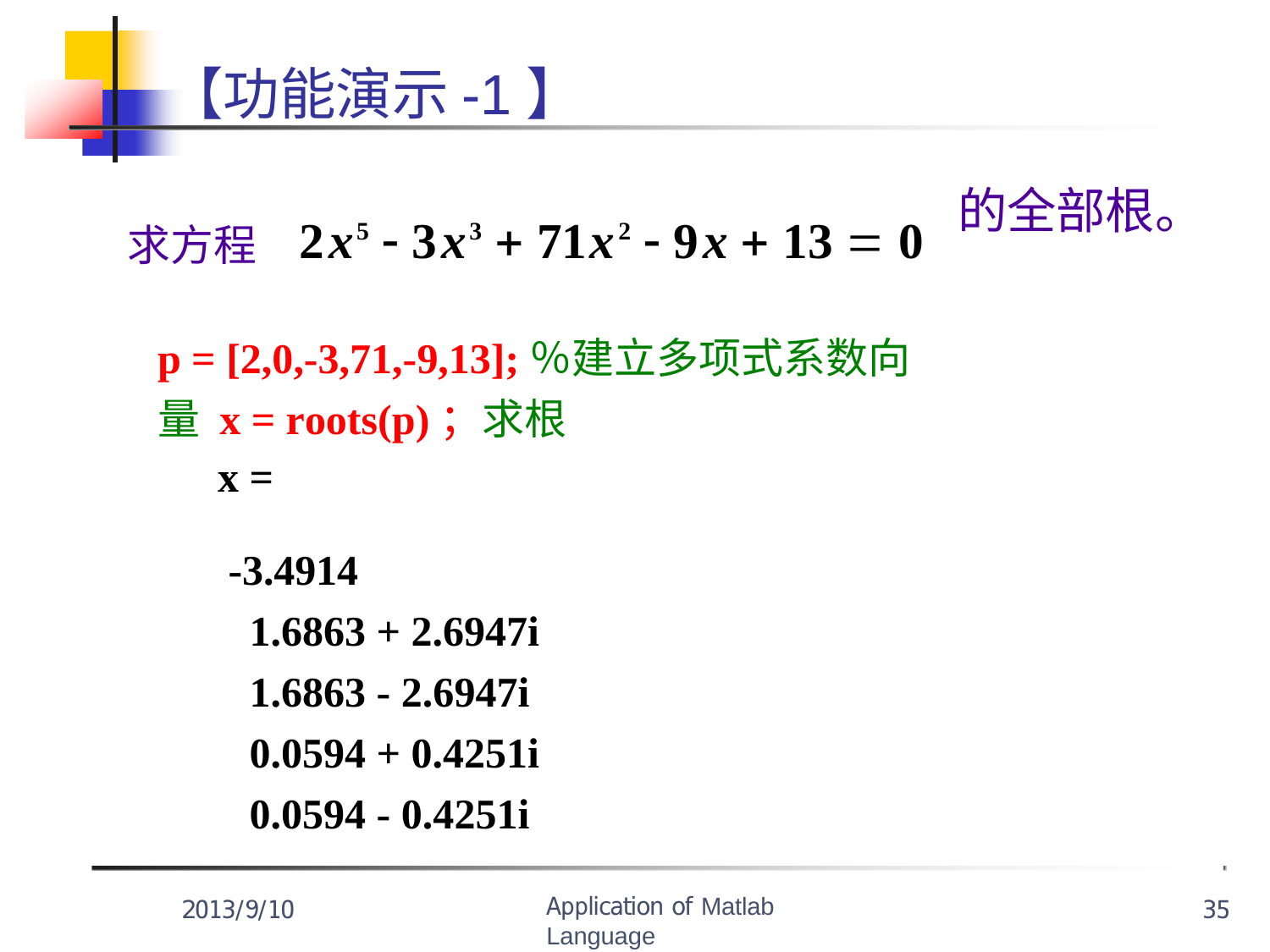

# 【功能演示-1】
的全部根。
求方程	2x5  − 3x3  + 71x2  − 9x + 13 = 0

p = [2,0,-3,71,-9,13];％建立多项式系数向量 x = roots(p)；求根
x =
-3.4914

1.6863 + 2.6947i

1.6863 - 2.6947i

0.0594 + 0.4251i

0.0594 - 0.4251i
Application of Matlab Language
2013/9/10
35